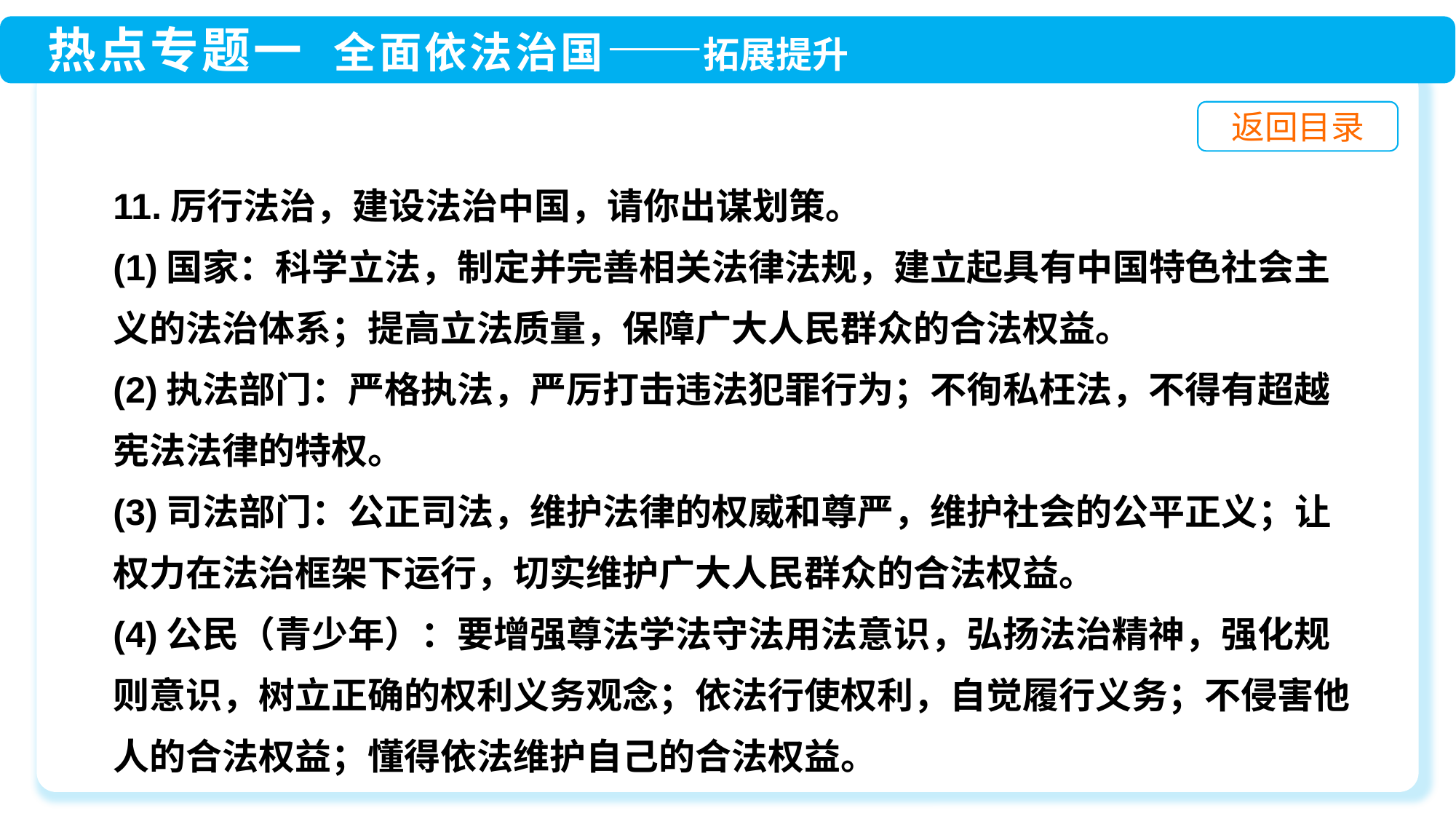

11.厉行法治，建设法治中国，请你出谋划策。
(1)国家：科学立法，制定并完善相关法律法规，建立起具有中国特色社会主义的法治体系；提高立法质量，保障广大人民群众的合法权益。
(2)执法部门：严格执法，严厉打击违法犯罪行为；不徇私枉法，不得有超越宪法法律的特权。
(3)司法部门：公正司法，维护法律的权威和尊严，维护社会的公平正义；让权力在法治框架下运行，切实维护广大人民群众的合法权益。
(4)公民（青少年）：要增强尊法学法守法用法意识，弘扬法治精神，强化规则意识，树立正确的权利义务观念；依法行使权利，自觉履行义务；不侵害他人的合法权益；懂得依法维护自己的合法权益。